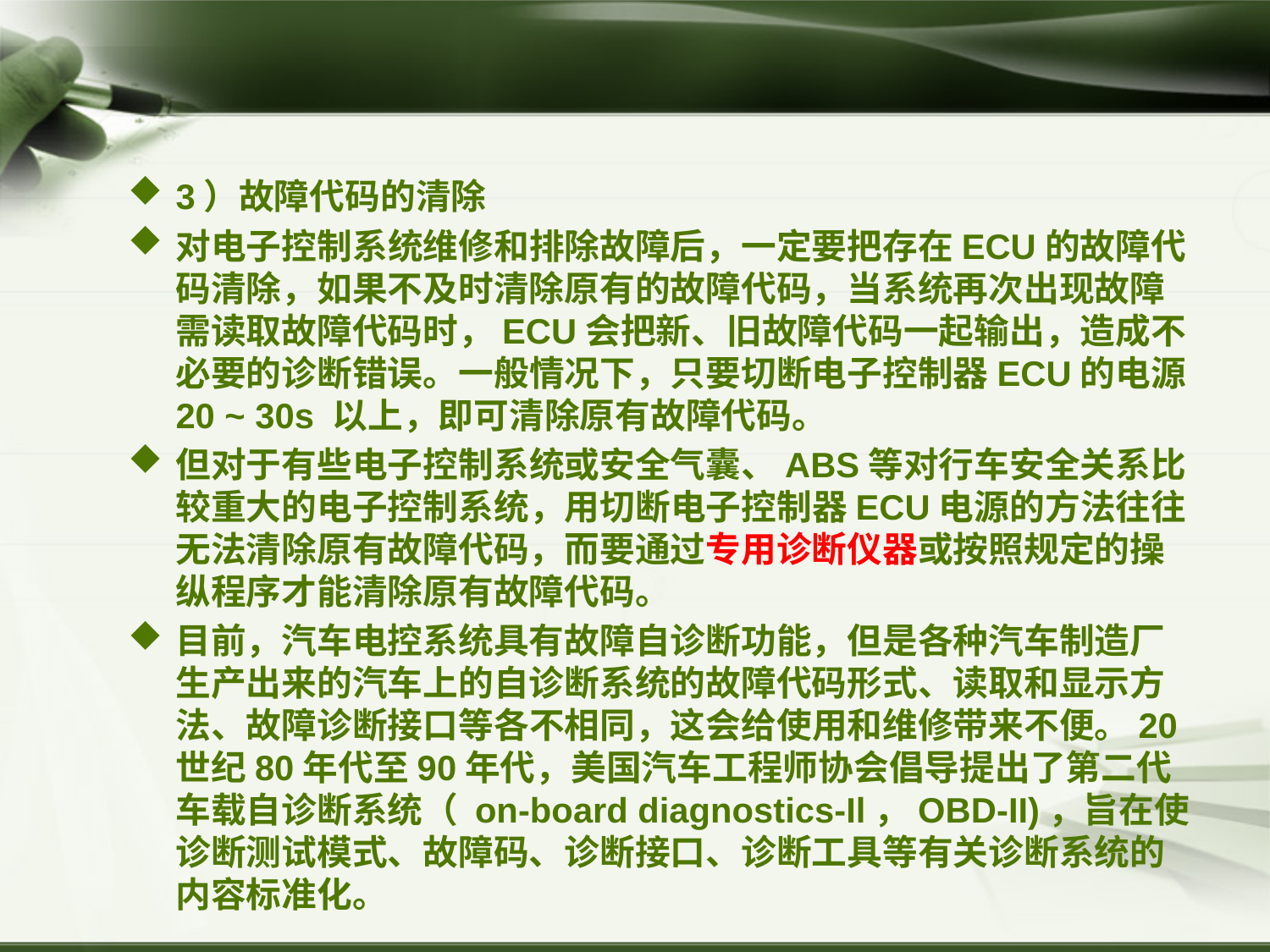

#
3）故障代码的清除
对电子控制系统维修和排除故障后，一定要把存在ECU的故障代码清除，如果不及时清除原有的故障代码，当系统再次出现故障需读取故障代码时，ECU会把新、旧故障代码一起输出，造成不必要的诊断错误。一般情况下，只要切断电子控制器ECU的电源20 ~ 30s 以上，即可清除原有故障代码。
但对于有些电子控制系统或安全气囊、ABS等对行车安全关系比较重大的电子控制系统，用切断电子控制器ECU电源的方法往往无法清除原有故障代码，而要通过专用诊断仪器或按照规定的操纵程序才能清除原有故障代码。
目前，汽车电控系统具有故障自诊断功能，但是各种汽车制造厂生产出来的汽车上的自诊断系统的故障代码形式、读取和显示方法、故障诊断接口等各不相同，这会给使用和维修带来不便。20世纪80年代至90年代，美国汽车工程师协会倡导提出了第二代车载自诊断系统（ on-board diagnostics-Il，OBD-II)，旨在使诊断测试模式、故障码、诊断接口、诊断工具等有关诊断系统的内容标准化。